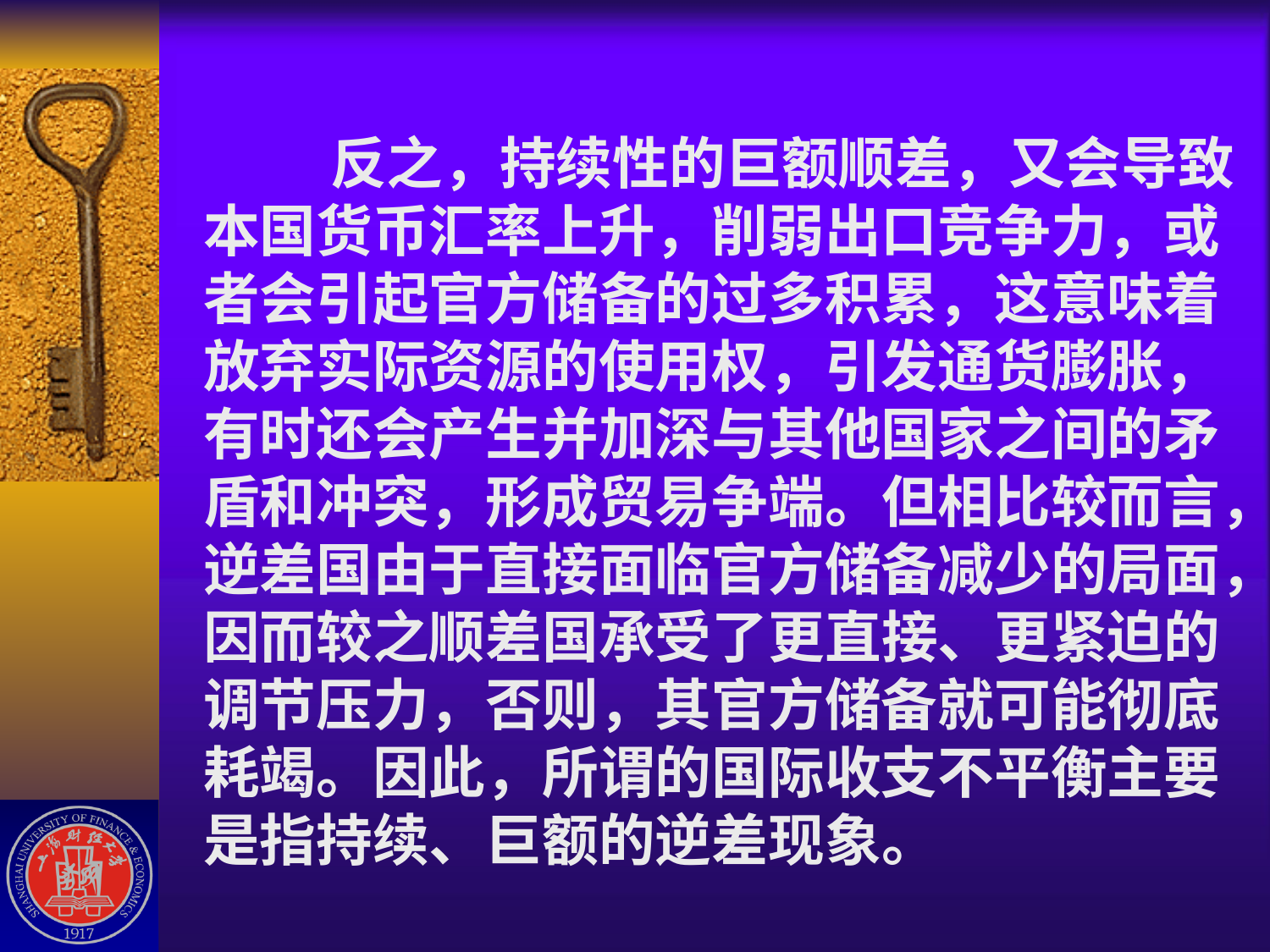

# 反之，持续性的巨额顺差，又会导致本国货币汇率上升，削弱出口竞争力，或者会引起官方储备的过多积累，这意味着放弃实际资源的使用权，引发通货膨胀，有时还会产生并加深与其他国家之间的矛盾和冲突，形成贸易争端。但相比较而言，逆差国由于直接面临官方储备减少的局面，因而较之顺差国承受了更直接、更紧迫的调节压力，否则，其官方储备就可能彻底耗竭。因此，所谓的国际收支不平衡主要是指持续、巨额的逆差现象。